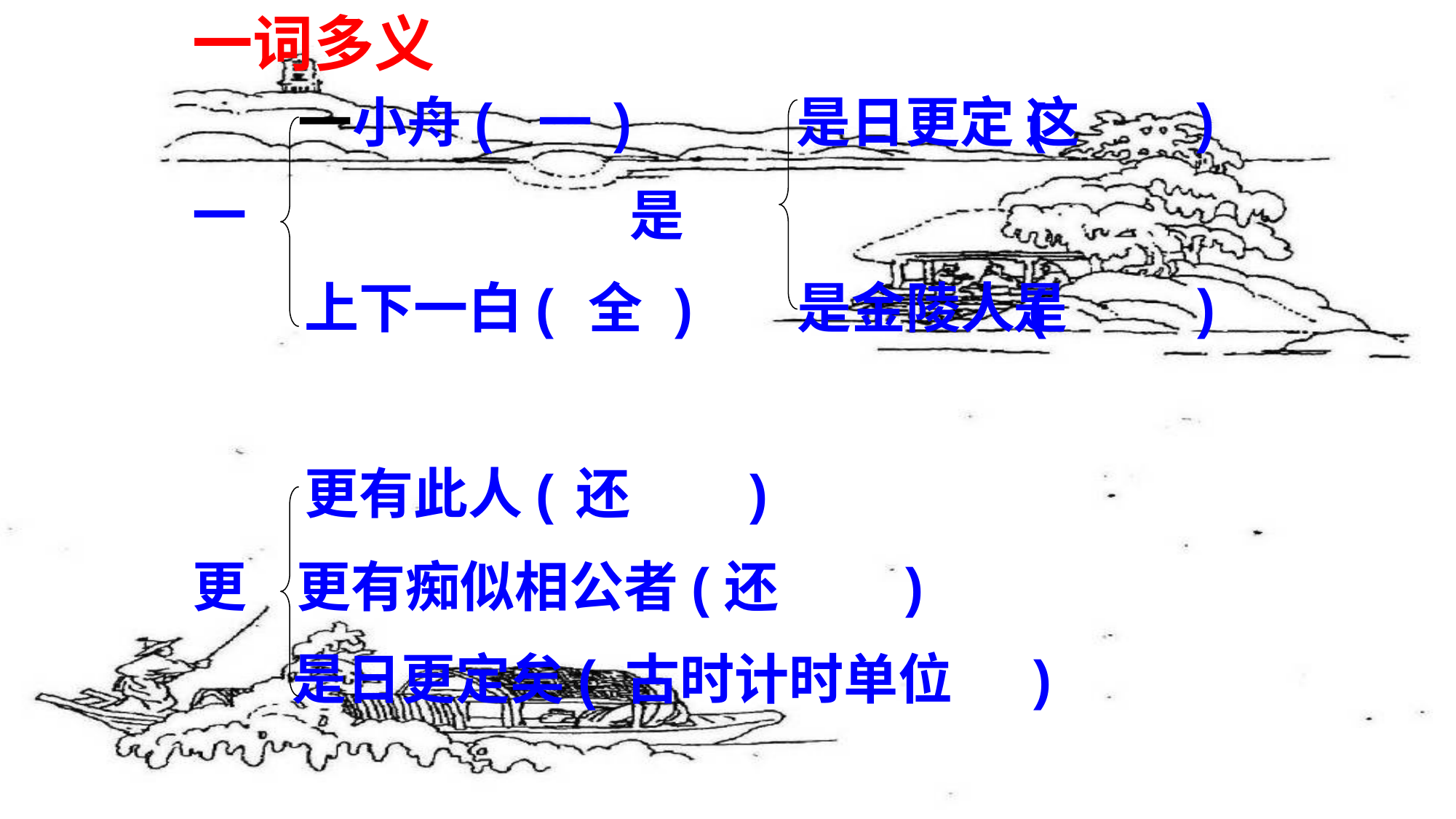

一词多义
                一小舟(        )          是日更定(          )
一                               是
        上下一白(        )      是金陵人(          )

        更有此人(             )
更    更有痴似相公者(             )
       是日更定矣(                             )
一                                   这

   全                              是

  还
              还
      古时计时单位